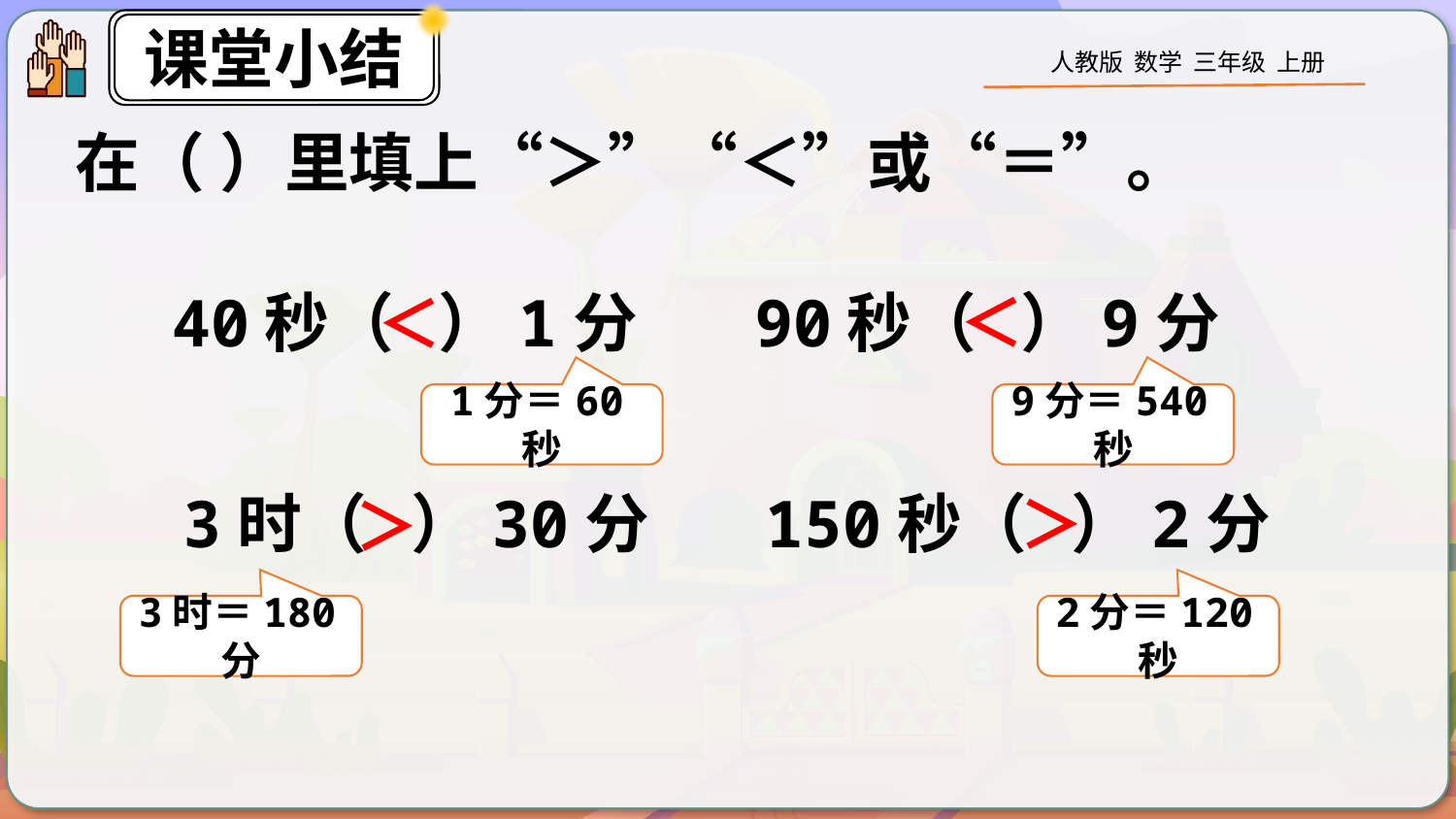

在（ ）里填上“＞”“＜”或“＝”。
40秒（   ）1分
90秒（   ）9分
＜
＜
1分＝60秒
9分＝540秒
3时（   ）30分
150秒（   ）2分
＞
＞
3时＝180分
2分＝120秒